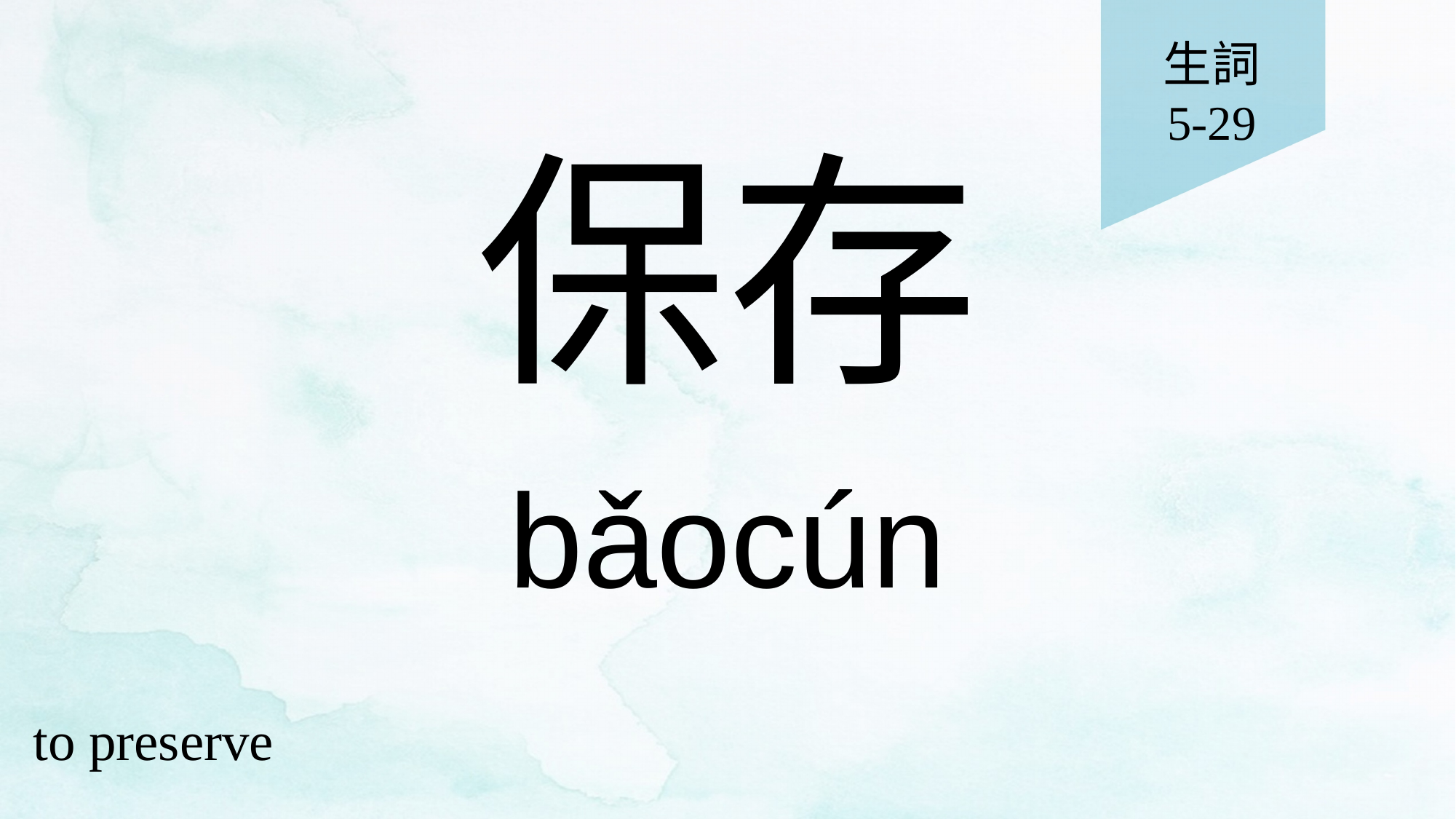

生詞
5-29
# 保存
bǎocún
to preserve